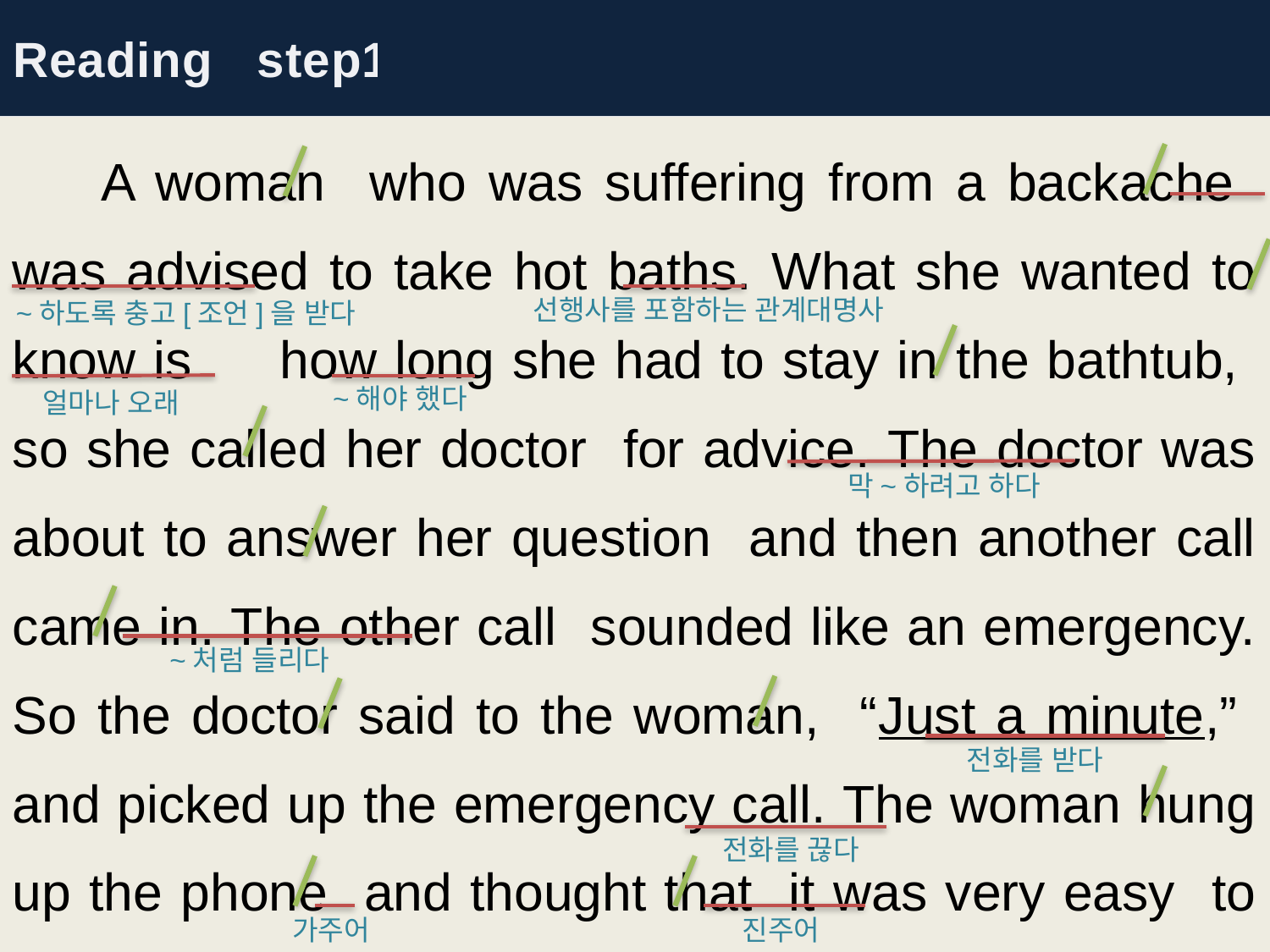

Reading   step1
    A woman  who was suffering from a backache  was advised to take hot baths. What she wanted to know is     how long she had to stay in the bathtub,  so she called her doctor  for advice. The doctor was about to answer her question  and then another call came in. The other call  sounded like an emergency. So the doctor said to the woman,  “Just a minute,”  and picked up the emergency call. The woman hung up the phone  and thought that  it was very easy  to take a hot bath.

선행사를 포함하는 관계대명사
~하도록 충고[조언]을 받다
~해야 했다
얼마나 오래
막~하려고 하다
~처럼 들리다
전화를 받다
전화를 끊다
가주어
진주어